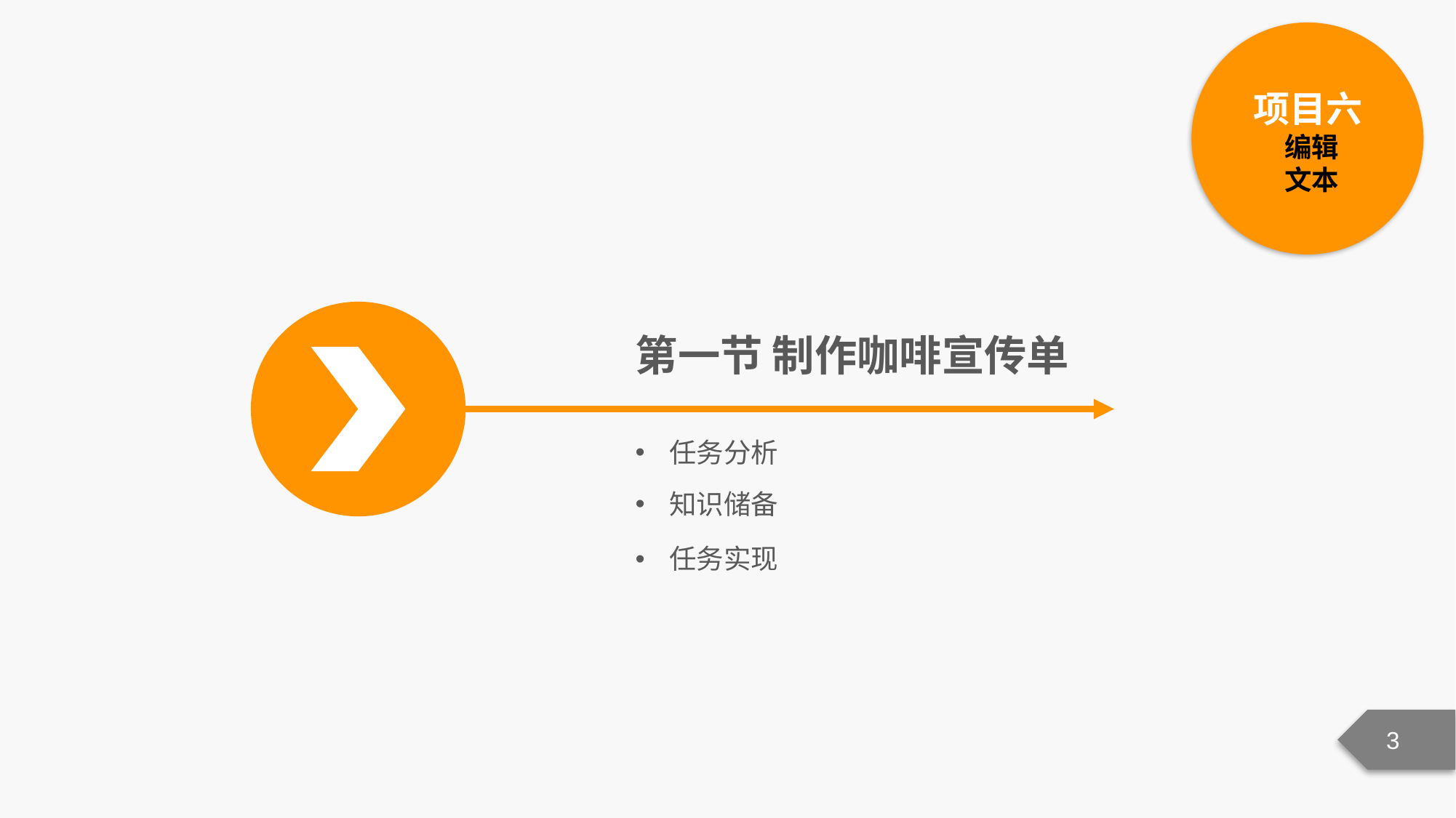

项目六
编辑
文本

第一节 制作咖啡宣传单

任务分析
知识储备
任务实现